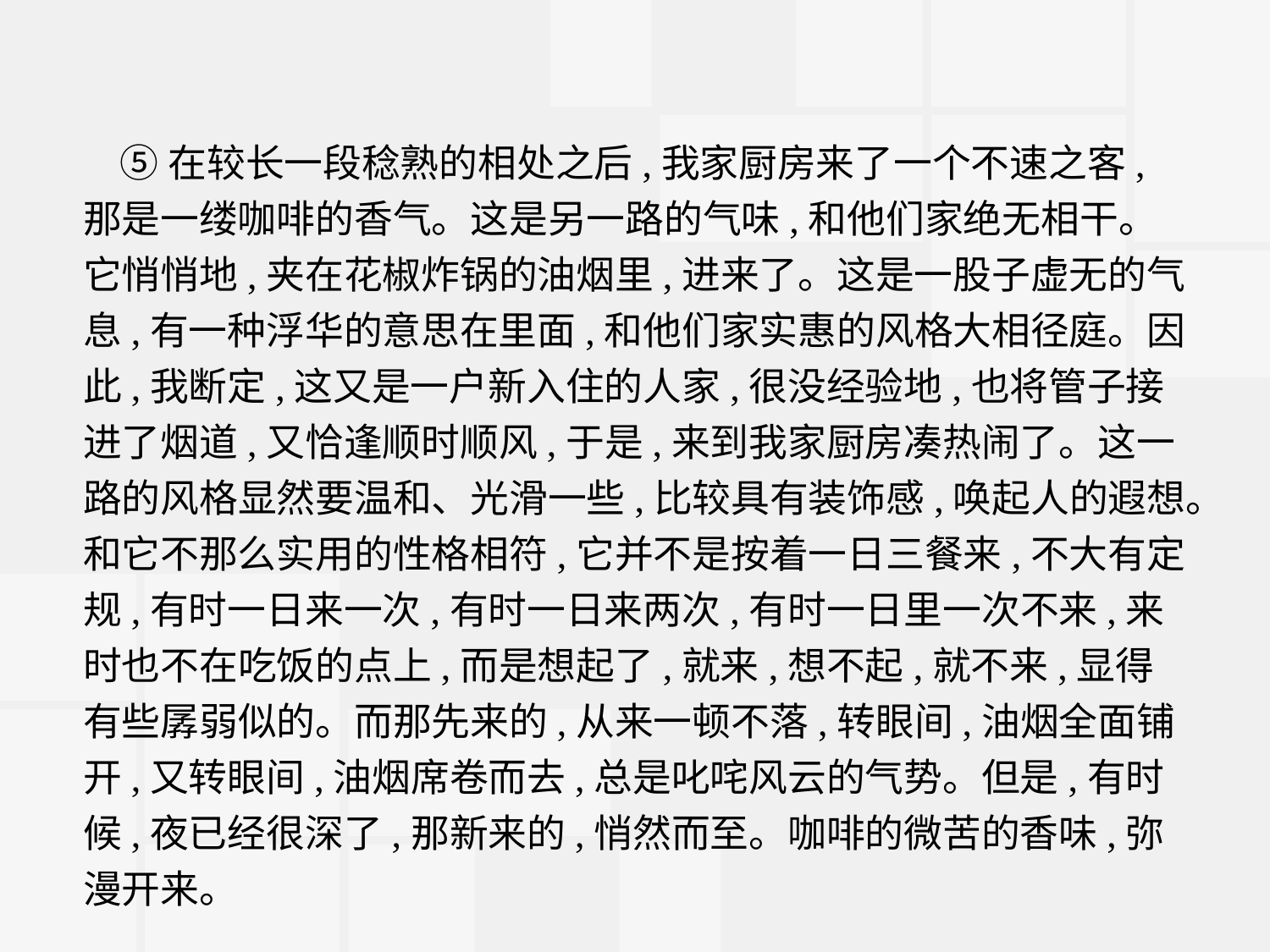

⑤在较长一段稔熟的相处之后,我家厨房来了一个不速之客,那是一缕咖啡的香气。这是另一路的气味,和他们家绝无相干。它悄悄地,夹在花椒炸锅的油烟里,进来了。这是一股子虚无的气息,有一种浮华的意思在里面,和他们家实惠的风格大相径庭。因此,我断定,这又是一户新入住的人家,很没经验地,也将管子接进了烟道,又恰逢顺时顺风,于是,来到我家厨房凑热闹了。这一路的风格显然要温和、光滑一些,比较具有装饰感,唤起人的遐想。和它不那么实用的性格相符,它并不是按着一日三餐来,不大有定规,有时一日来一次,有时一日来两次,有时一日里一次不来,来时也不在吃饭的点上,而是想起了,就来,想不起,就不来,显得有些孱弱似的。而那先来的,从来一顿不落,转眼间,油烟全面铺开,又转眼间,油烟席卷而去,总是叱咤风云的气势。但是,有时候,夜已经很深了,那新来的,悄然而至。咖啡的微苦的香味,弥漫开来。